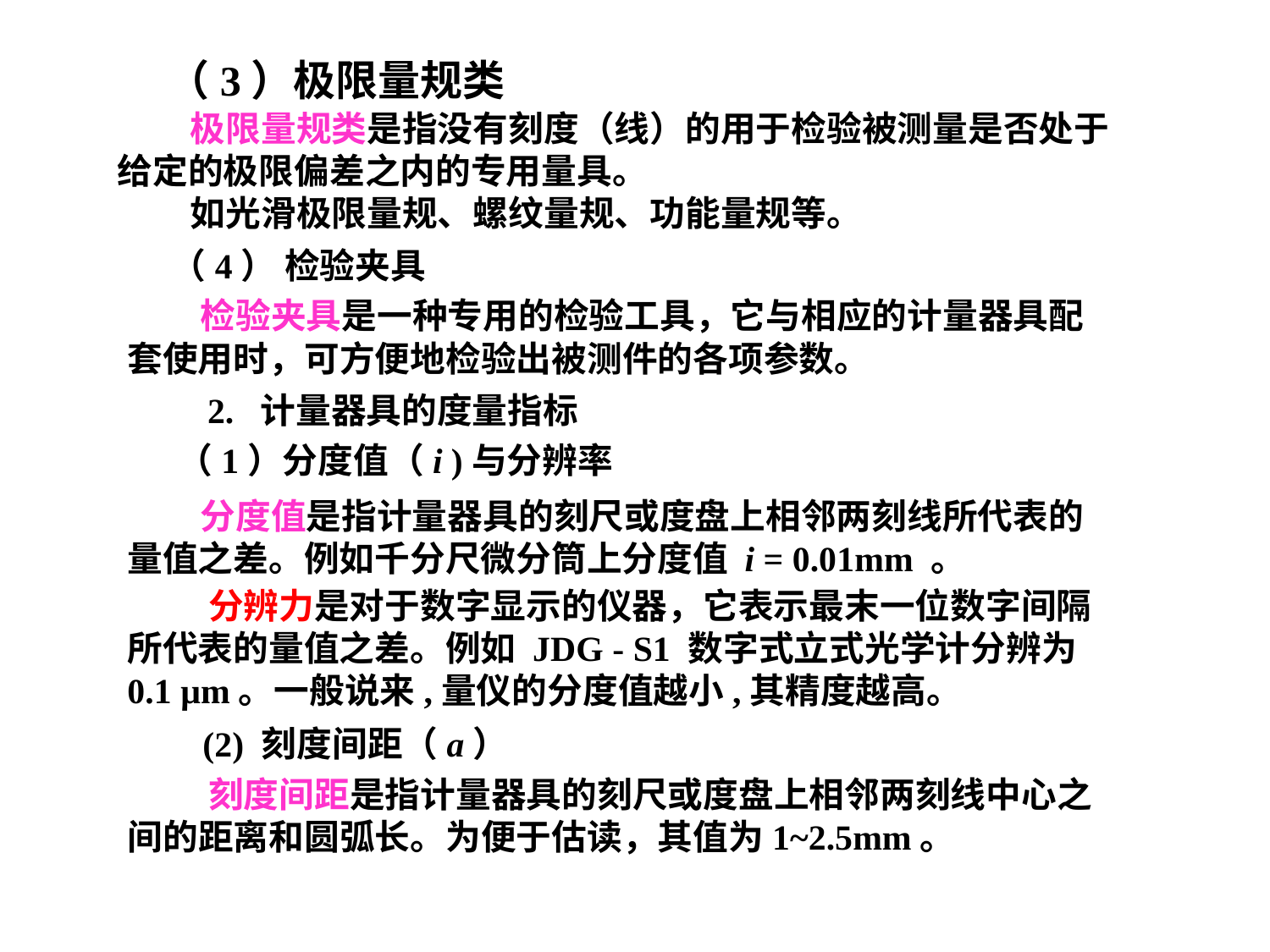

23
（3）极限量规类
        极限量规类是指没有刻度（线）的用于检验被测量是否处于给定的极限偏差之内的专用量具。
        如光滑极限量规、螺纹量规、功能量规等。
（4） 检验夹具
        检验夹具是一种专用的检验工具，它与相应的计量器具配套使用时，可方便地检验出被测件的各项参数。
2.  计量器具的度量指标
（1）分度值（i )与分辨率
        分度值是指计量器具的刻尺或度盘上相邻两刻线所代表的量值之差。例如千分尺微分筒上分度值 i = 0.01mm 。
         分辨力是对于数字显示的仪器，它表示最末一位数字间隔所代表的量值之差。例如 JDG - S1 数字式立式光学计分辨为 0.1 μm。一般说来,量仪的分度值越小,其精度越高。
  (2) 刻度间距（a）
         刻度间距是指计量器具的刻尺或度盘上相邻两刻线中心之间的距离和圆弧长。为便于估读，其值为1~2.5mm。